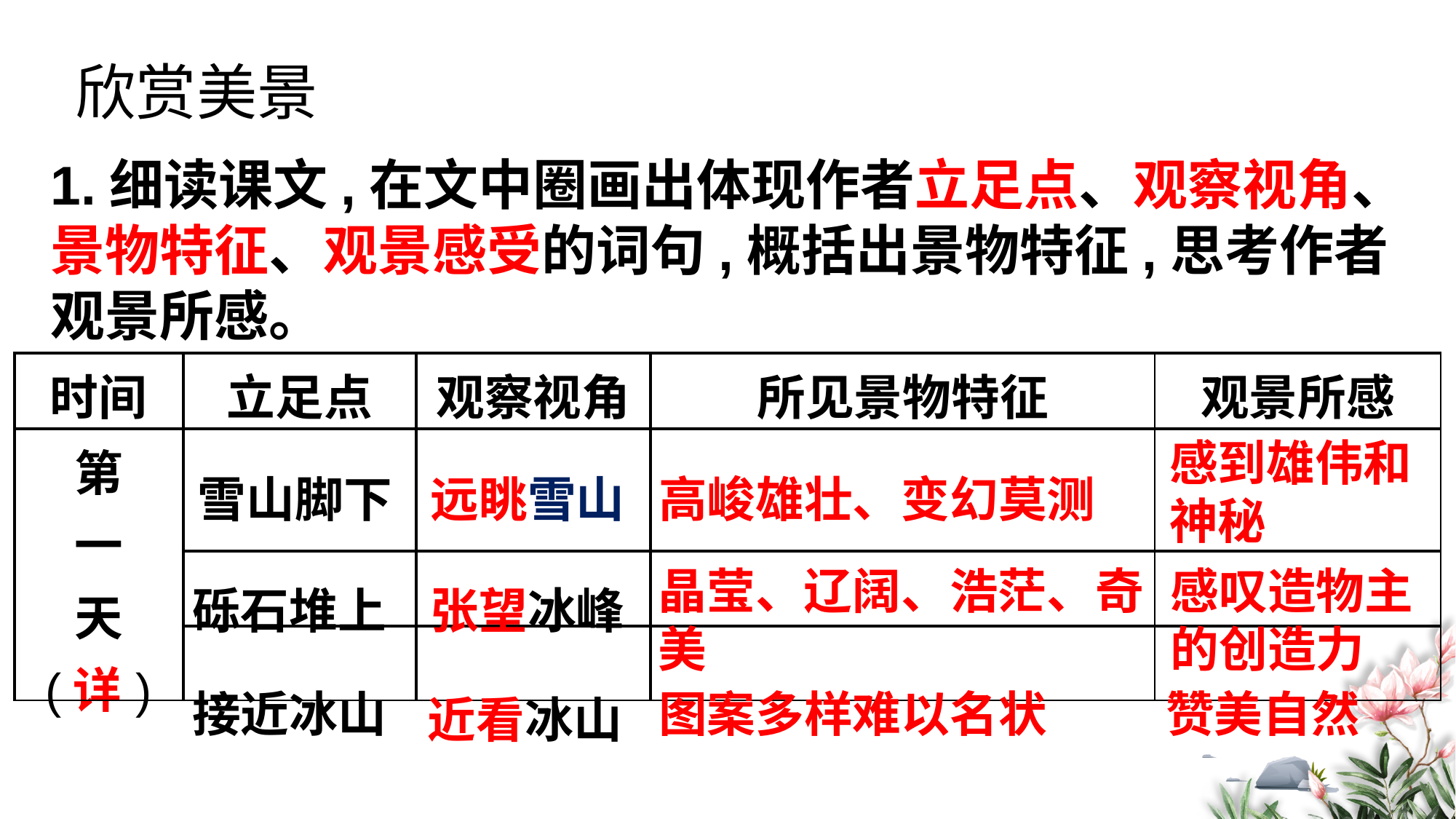

欣赏美景
1.细读课文,在文中圈画出体现作者立足点、观察视角、景物特征、观景感受的词句,概括出景物特征,思考作者观景所感。
| 时间 | 立足点 | 观察视角 | 所见景物特征 | 观景所感 |
| --- | --- | --- | --- | --- |
| 第 一 天 (详) |  |  |  |  |
|  |  |  |  |  |
|  |  |  |  |  |
感到雄伟和神秘
高峻雄壮、变幻莫测
雪山脚下
远眺雪山
晶莹、辽阔、浩茫、奇美
感叹造物主的创造力
砾石堆上
张望冰峰
接近冰山
图案多样难以名状
赞美自然
近看冰山